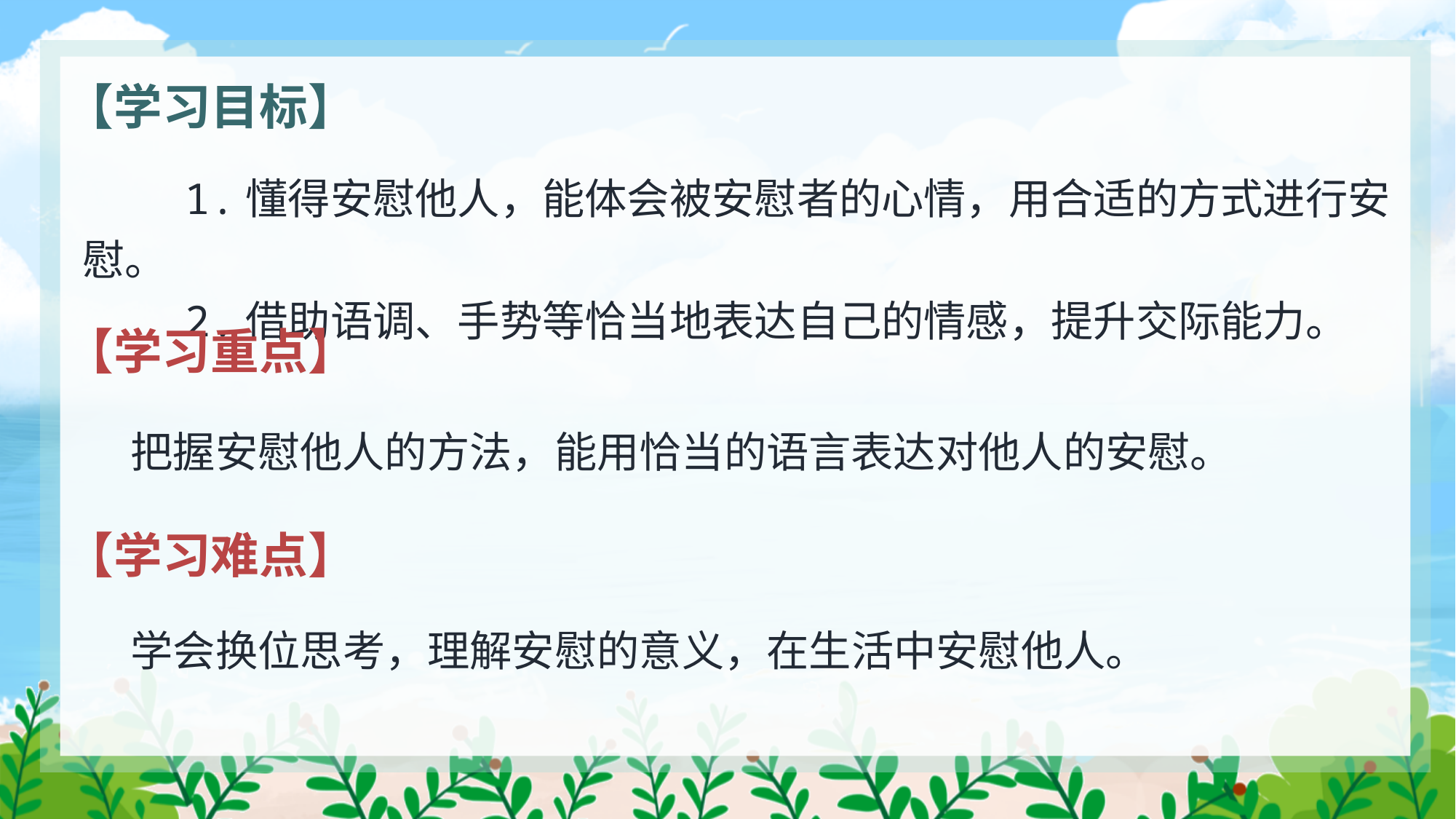

【学习目标】
    1.懂得安慰他人，能体会被安慰者的心情，用合适的方式进行安慰。
    2.借助语调、手势等恰当地表达自己的情感，提升交际能力。
【学习重点】
    把握安慰他人的方法，能用恰当的语言表达对他人的安慰。
【学习难点】
    学会换位思考，理解安慰的意义，在生活中安慰他人。